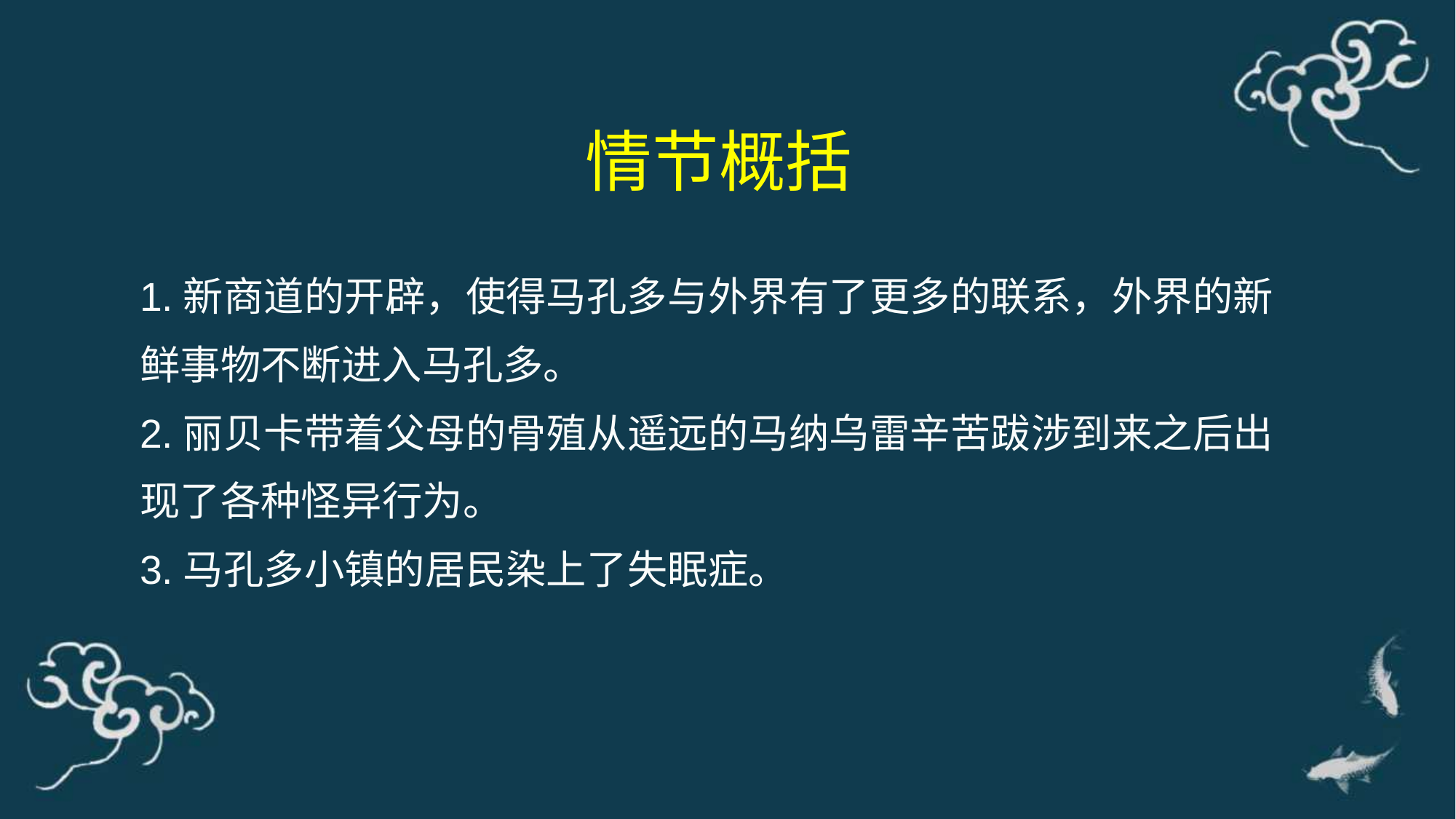

情节概括
1.新商道的开辟，使得马孔多与外界有了更多的联系，外界的新鲜事物不断进入马孔多。
2.丽贝卡带着父母的骨殖从遥远的马纳乌雷辛苦跋涉到来之后出现了各种怪异行为。
3.马孔多小镇的居民染上了失眠症。